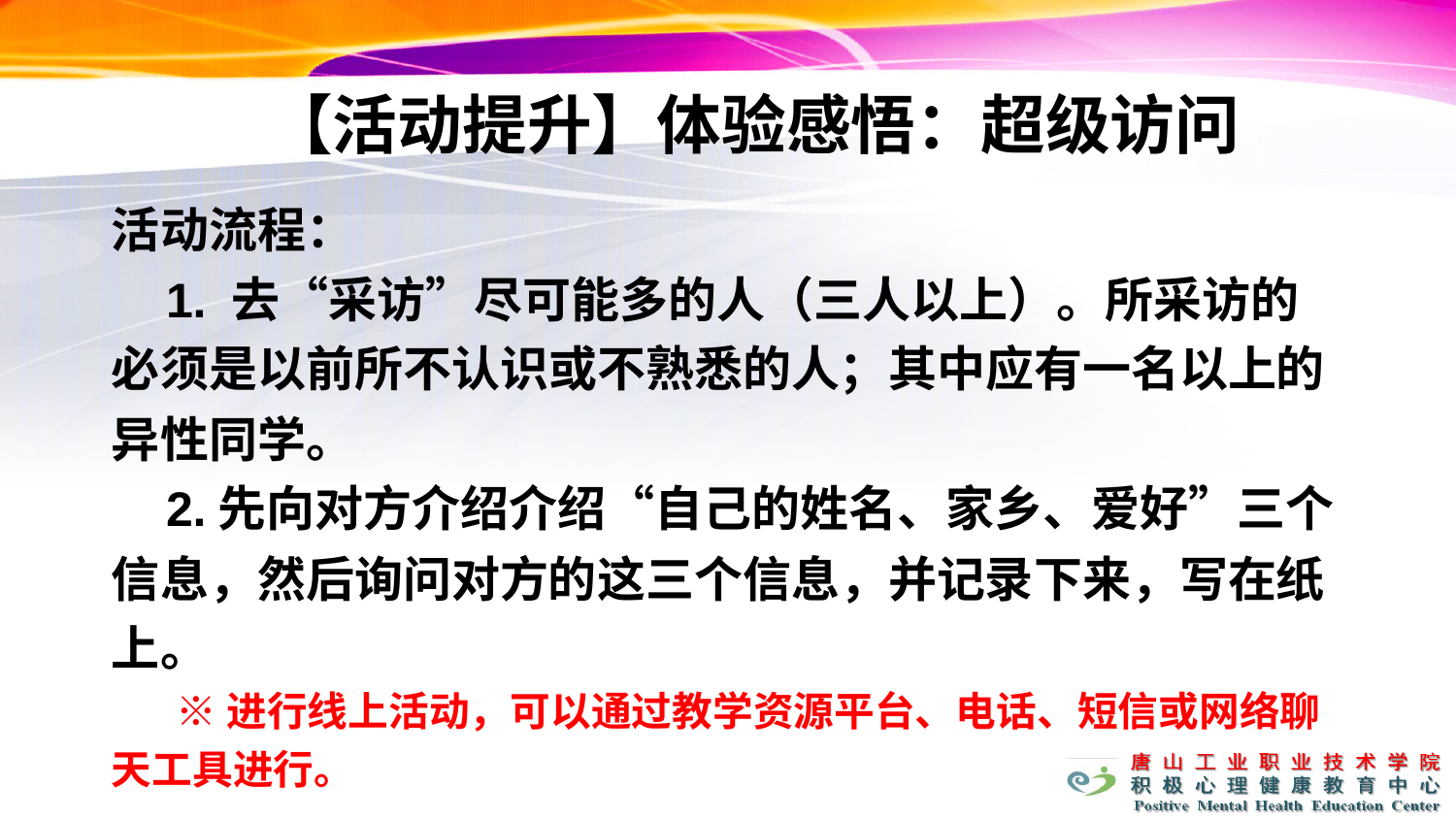

【活动提升】体验感悟：超级访问
活动流程：
    1. 去“采访”尽可能多的人（三人以上）。所采访的必须是以前所不认识或不熟悉的人；其中应有一名以上的异性同学。
    2.先向对方介绍介绍“自己的姓名、家乡、爱好”三个信息，然后询问对方的这三个信息，并记录下来，写在纸上。
       ※进行线上活动，可以通过教学资源平台、电话、短信或网络聊天工具进行。